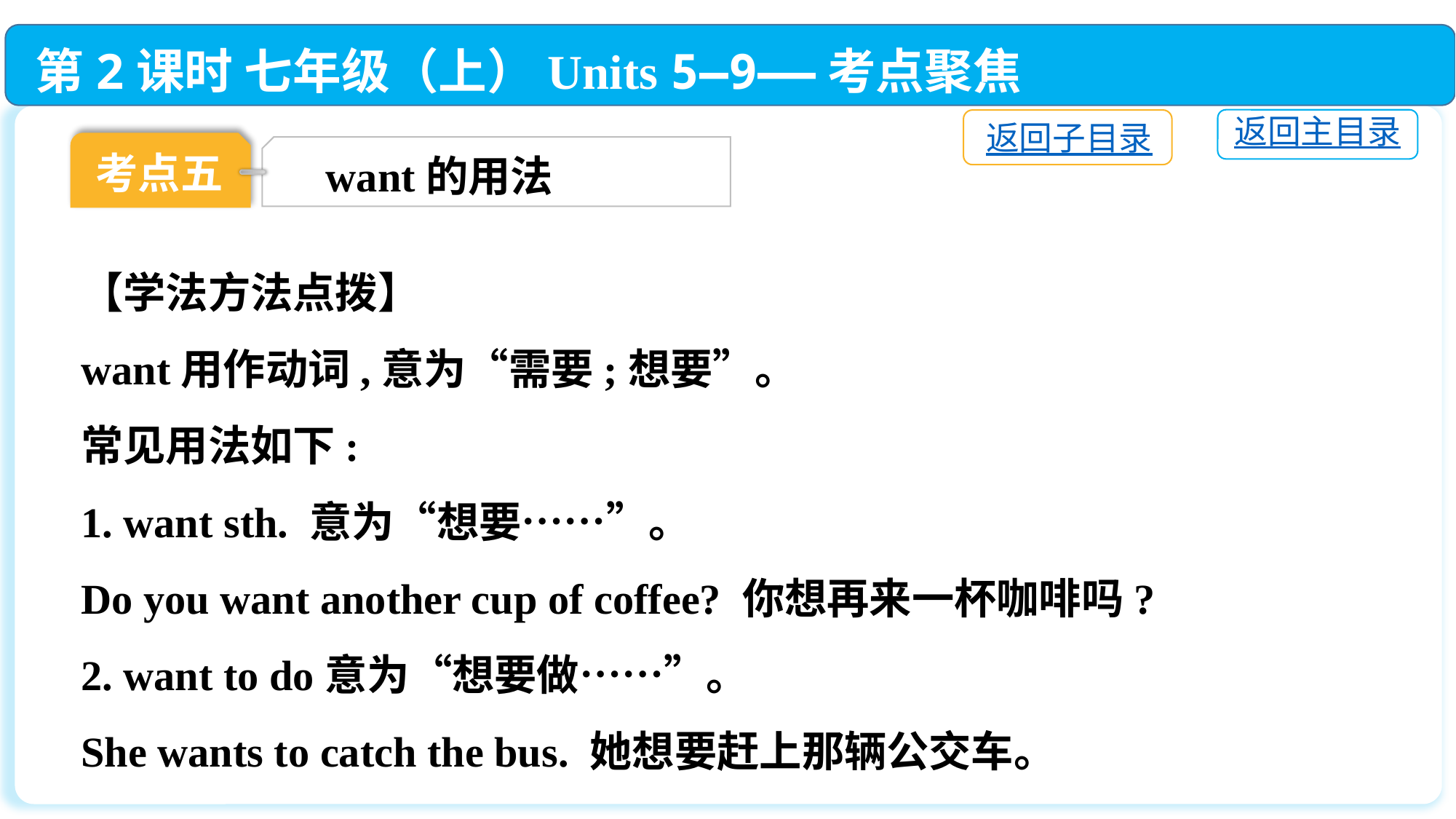

第2课时 七年级（上）Units 5—9——考点聚焦

返回主目录

返回子目录
考点五
want的用法

【学法方法点拨】
want用作动词,意为“需要;想要”。
常见用法如下:
1. want sth. 意为“想要……”。
Do you want another cup of coffee? 你想再来一杯咖啡吗?
2. want to do意为“想要做……”。
She wants to catch the bus. 她想要赶上那辆公交车。